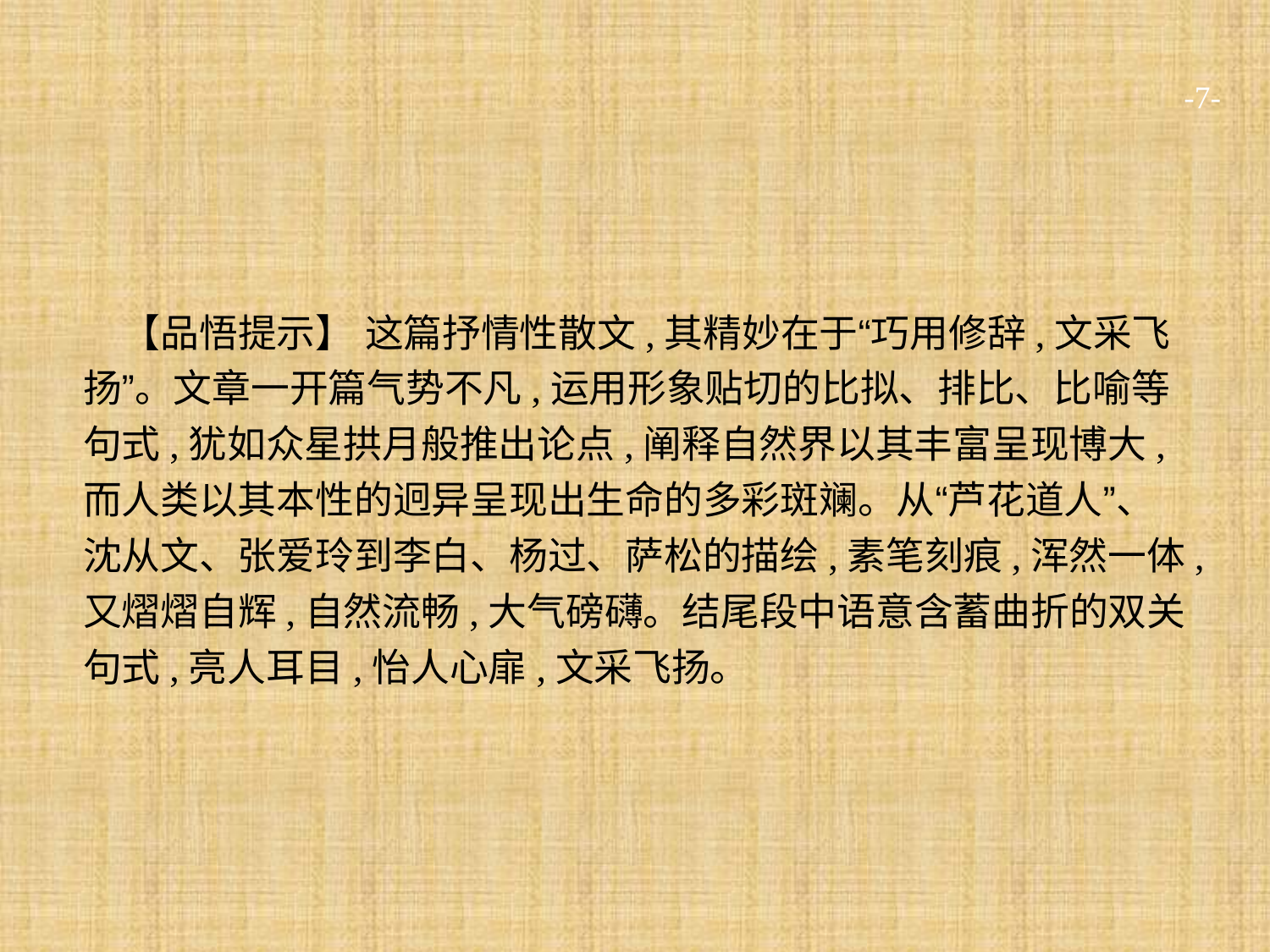

-7-
【品悟提示】 这篇抒情性散文,其精妙在于“巧用修辞,文采飞扬”。文章一开篇气势不凡,运用形象贴切的比拟、排比、比喻等句式,犹如众星拱月般推出论点,阐释自然界以其丰富呈现博大,而人类以其本性的迥异呈现出生命的多彩斑斓。从“芦花道人”、沈从文、张爱玲到李白、杨过、萨松的描绘,素笔刻痕,浑然一体,又熠熠自辉,自然流畅,大气磅礴。结尾段中语意含蓄曲折的双关句式,亮人耳目,怡人心扉,文采飞扬。